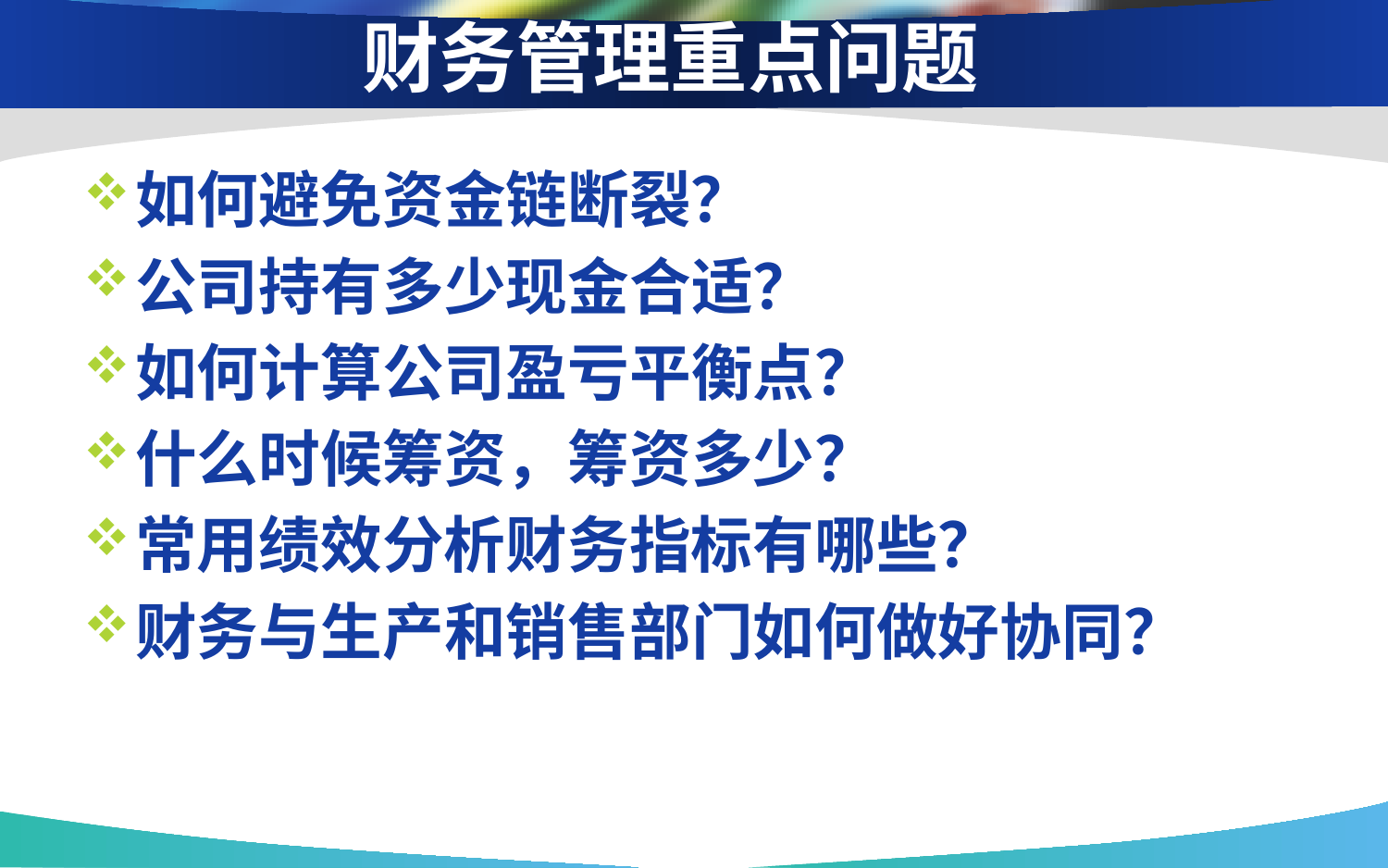

# 财务管理重点问题
如何避免资金链断裂？
公司持有多少现金合适？
如何计算公司盈亏平衡点？
什么时候筹资，筹资多少？
常用绩效分析财务指标有哪些？
财务与生产和销售部门如何做好协同？